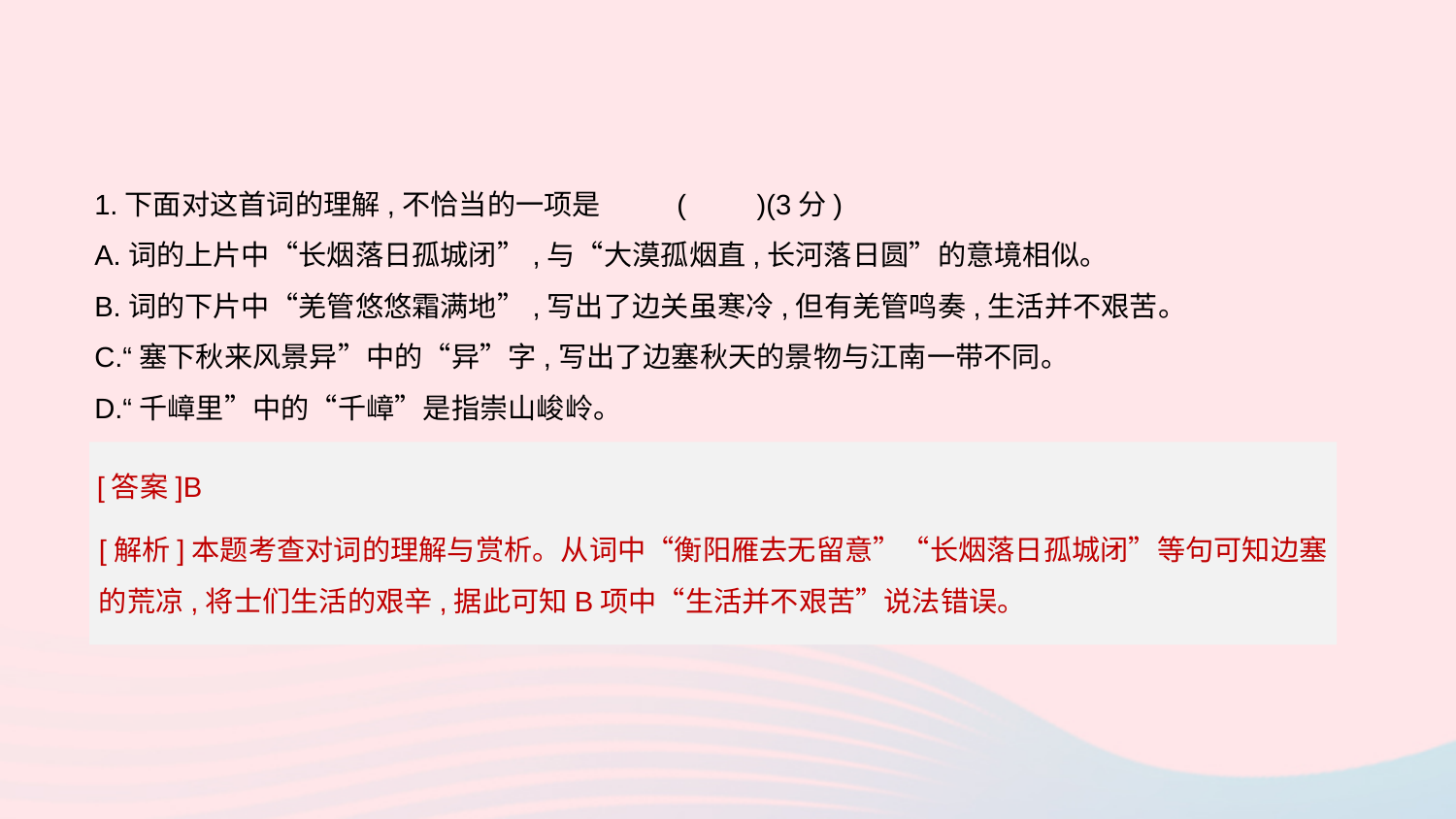

1.下面对这首词的理解,不恰当的一项是	(　　)(3分)
A.词的上片中“长烟落日孤城闭”,与“大漠孤烟直,长河落日圆”的意境相似。
B.词的下片中“羌管悠悠霜满地”,写出了边关虽寒冷,但有羌管鸣奏,生活并不艰苦。
C.“塞下秋来风景异”中的“异”字,写出了边塞秋天的景物与江南一带不同。
D.“千嶂里”中的“千嶂”是指崇山峻岭。

[答案]B
[解析]本题考查对词的理解与赏析。从词中“衡阳雁去无留意”“长烟落日孤城闭”等句可知边塞的荒凉,将士们生活的艰辛,据此可知B项中“生活并不艰苦”说法错误。